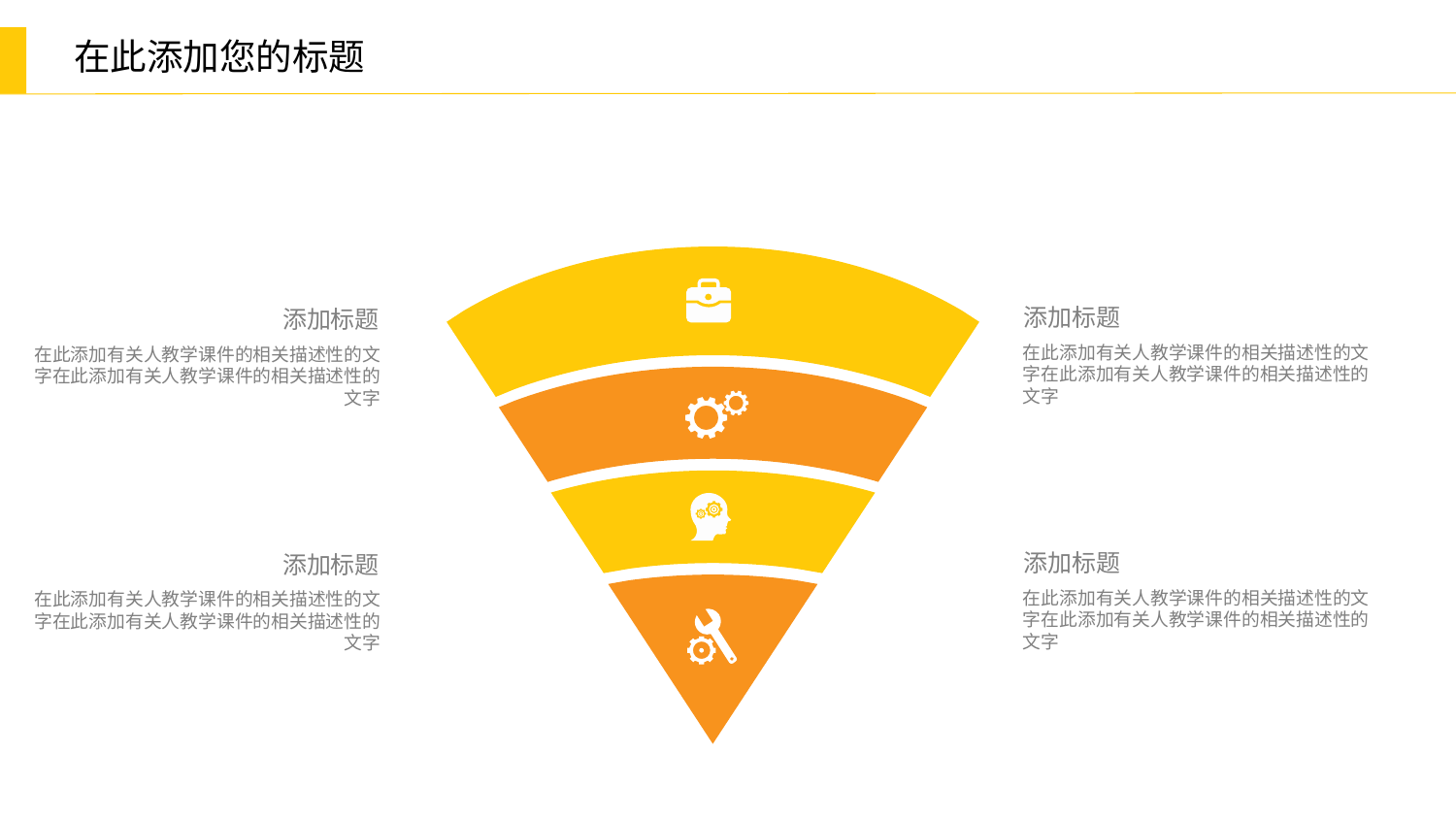

添加标题
在此添加有关人教学课件的相关描述性的文字在此添加有关人教学课件的相关描述性的文字
添加标题
在此添加有关人教学课件的相关描述性的文字在此添加有关人教学课件的相关描述性的文字

添加标题
在此添加有关人教学课件的相关描述性的文字在此添加有关人教学课件的相关描述性的文字
添加标题

在此添加有关人教学课件的相关描述性的文字在此添加有关人教学课件的相关描述性的文字